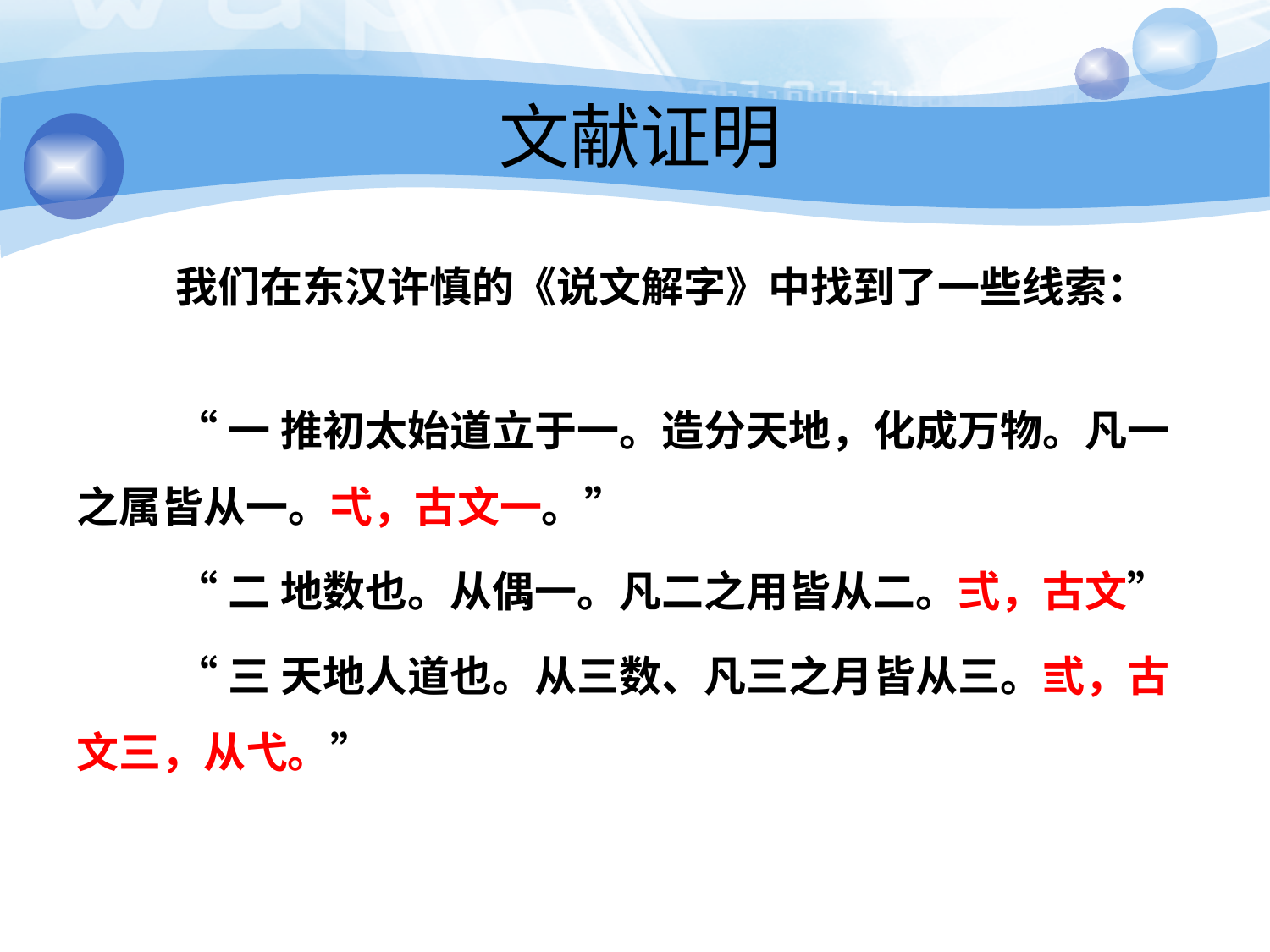

# 文献证明
我们在东汉许慎的《说文解字》中找到了一些线索：

“一 推初太始道立于一。造分天地，化成万物。凡一之属皆从一。弌，古文一。”
“二 地数也。从偶一。凡二之用皆从二。弍，古文”
“三 天地人道也。从三数、凡三之月皆从三。弎，古文三，从弋。”